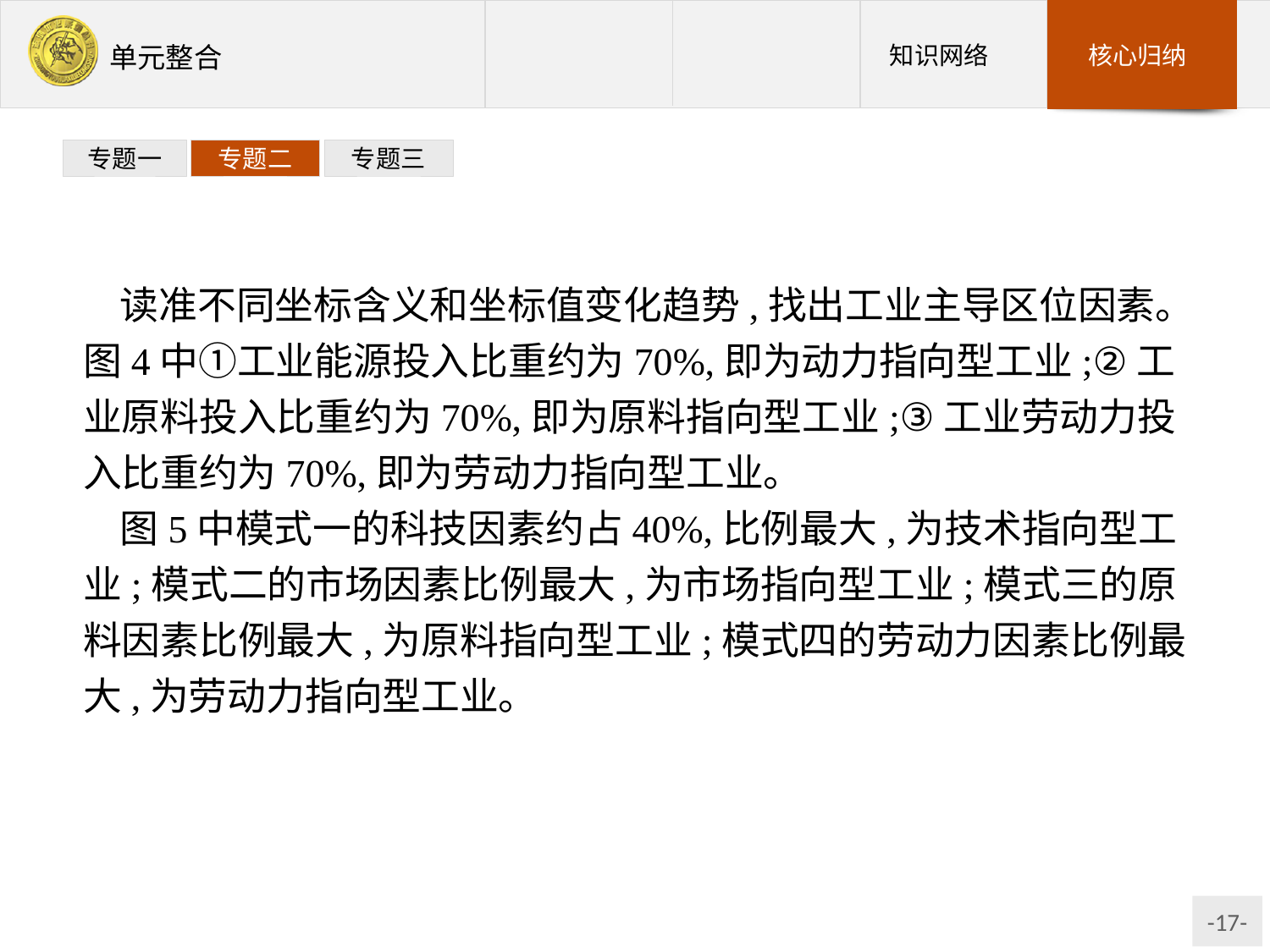

专题一
专题二
专题三
读准不同坐标含义和坐标值变化趋势,找出工业主导区位因素。图4中①工业能源投入比重约为70%,即为动力指向型工业;②工业原料投入比重约为70%,即为原料指向型工业;③工业劳动力投入比重约为70%,即为劳动力指向型工业。
图5中模式一的科技因素约占40%,比例最大,为技术指向型工业;模式二的市场因素比例最大,为市场指向型工业;模式三的原料因素比例最大,为原料指向型工业;模式四的劳动力因素比例最大,为劳动力指向型工业。